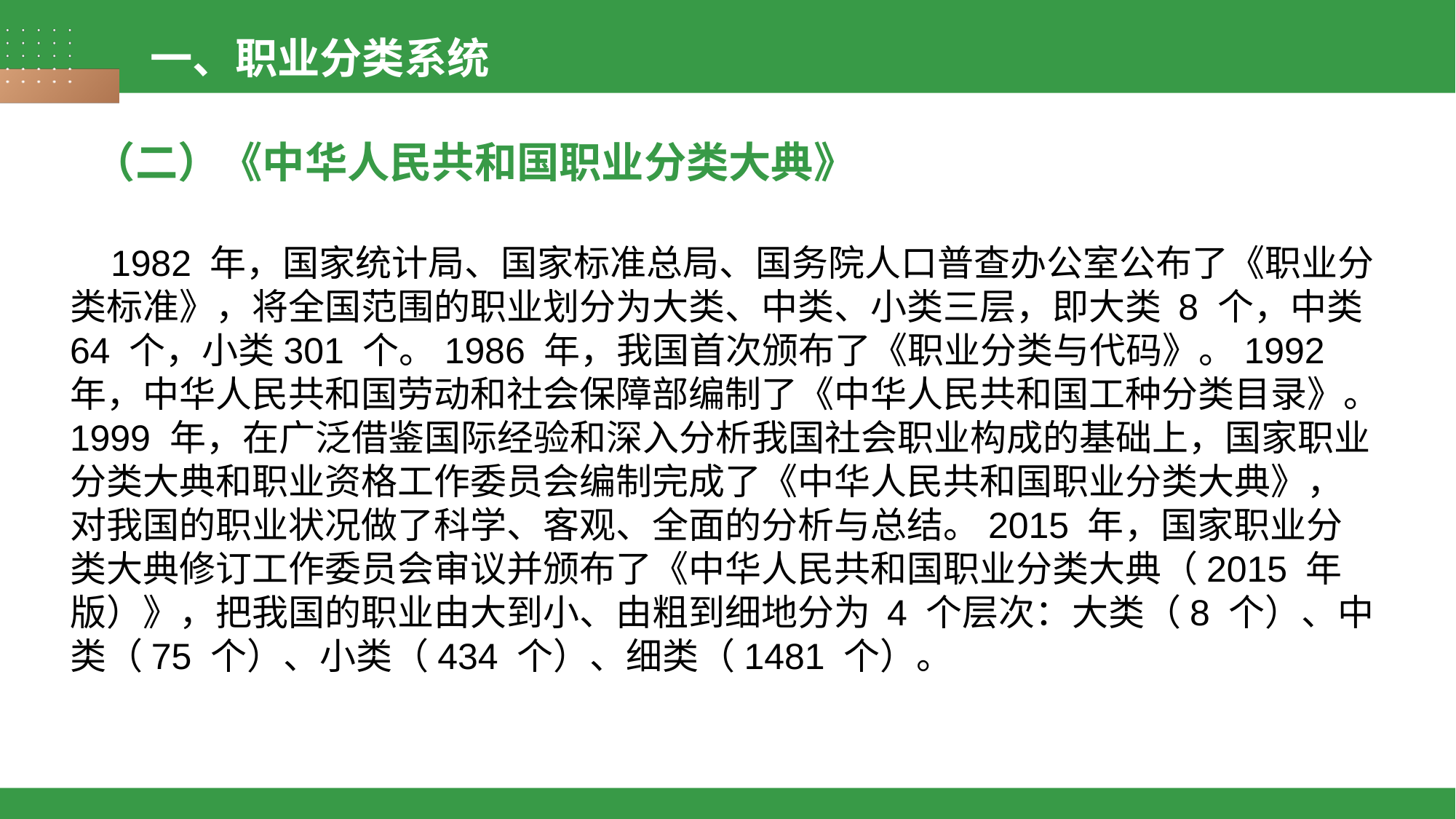

一、职业分类系统
（二）《中华人民共和国职业分类大典》
    1982 年，国家统计局、国家标准总局、国务院人口普查办公室公布了《职业分类标准》，将全国范围的职业划分为大类、中类、小类三层，即大类 8 个，中类 64 个，小类301 个。1986 年，我国首次颁布了《职业分类与代码》。1992 年，中华人民共和国劳动和社会保障部编制了《中华人民共和国工种分类目录》。1999 年，在广泛借鉴国际经验和深入分析我国社会职业构成的基础上，国家职业分类大典和职业资格工作委员会编制完成了《中华人民共和国职业分类大典》，对我国的职业状况做了科学、客观、全面的分析与总结。2015 年，国家职业分类大典修订工作委员会审议并颁布了《中华人民共和国职业分类大典（2015 年版）》，把我国的职业由大到小、由粗到细地分为 4 个层次：大类（8 个）、中类（75 个）、小类（434 个）、细类（1481 个）。